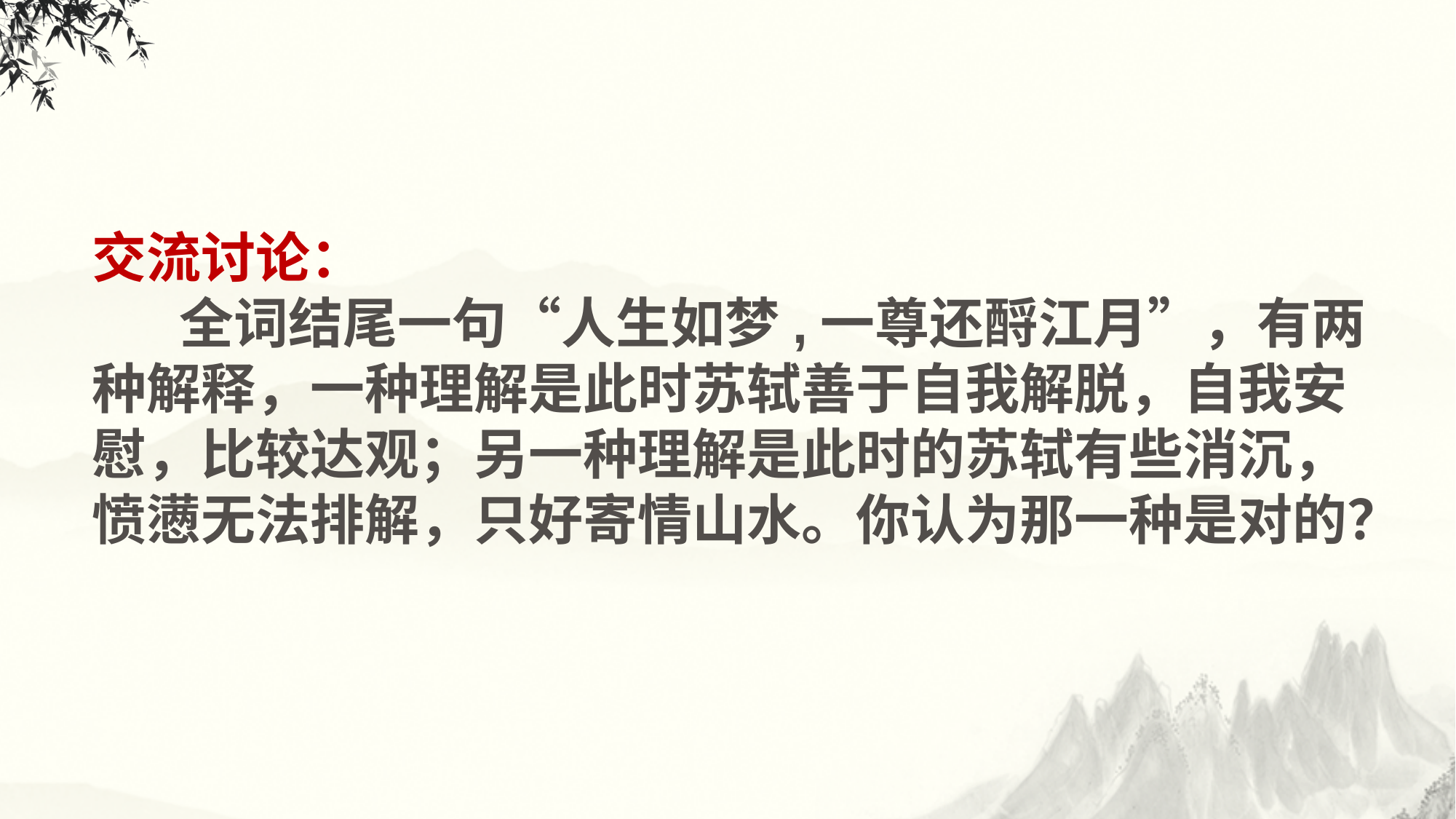

交流讨论：
      全词结尾一句“人生如梦,一尊还酹江月”，有两种解释，一种理解是此时苏轼善于自我解脱，自我安慰，比较达观；另一种理解是此时的苏轼有些消沉，愤懑无法排解，只好寄情山水。你认为那一种是对的？